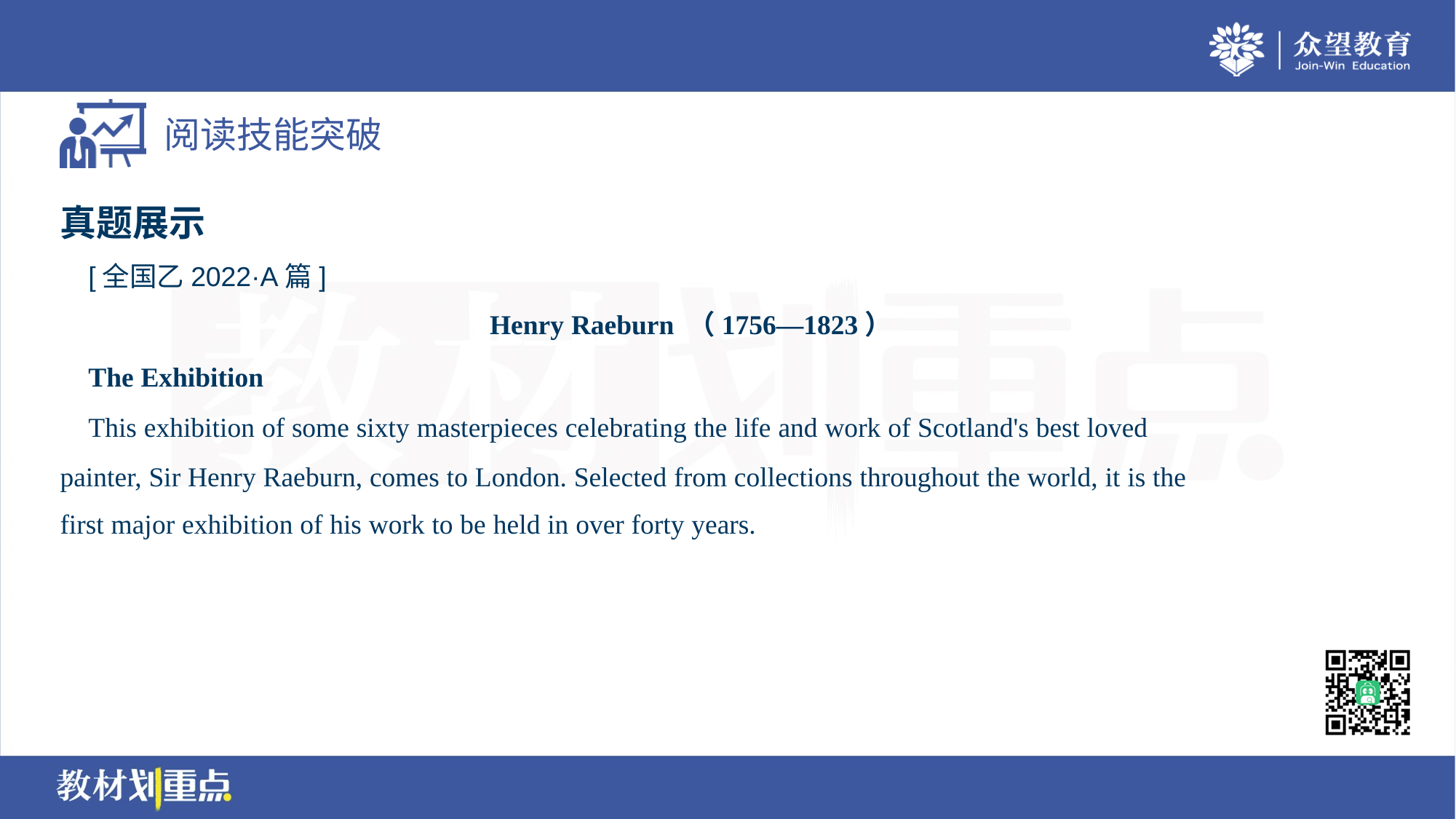

真题展示
    [全国乙2022·A篇]
Henry Raeburn （1756—1823）
    The Exhibition
    This exhibition of some sixty masterpieces celebrating the life and work of Scotland's best loved
painter, Sir Henry Raeburn, comes to London. Selected from collections throughout the world, it is the
first major exhibition of his work to be held in over forty years.